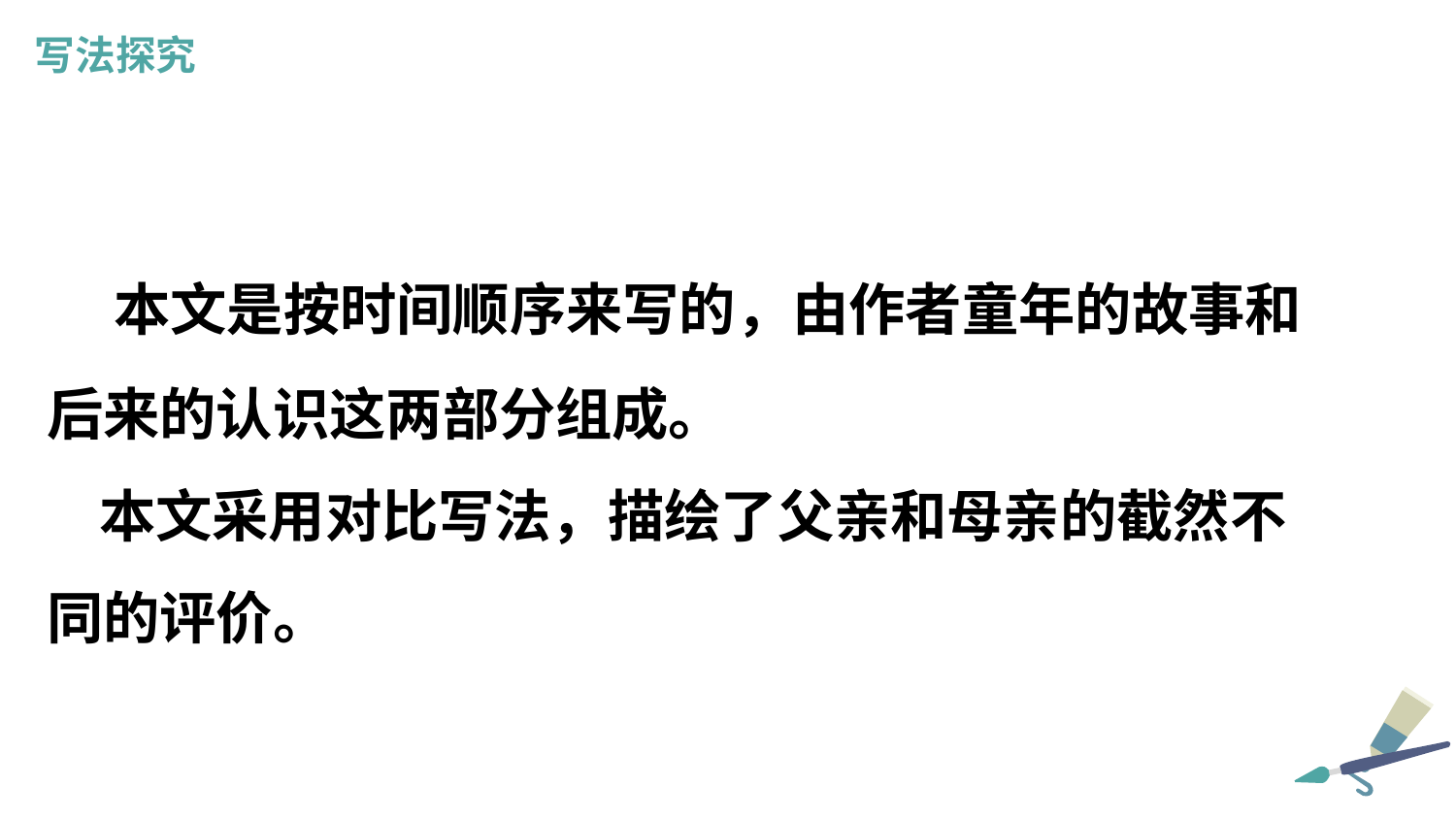

写法探究
   本文是按时间顺序来写的，由作者童年的故事和后来的认识这两部分组成。
   本文采用对比写法，描绘了父亲和母亲的截然不同的评价。